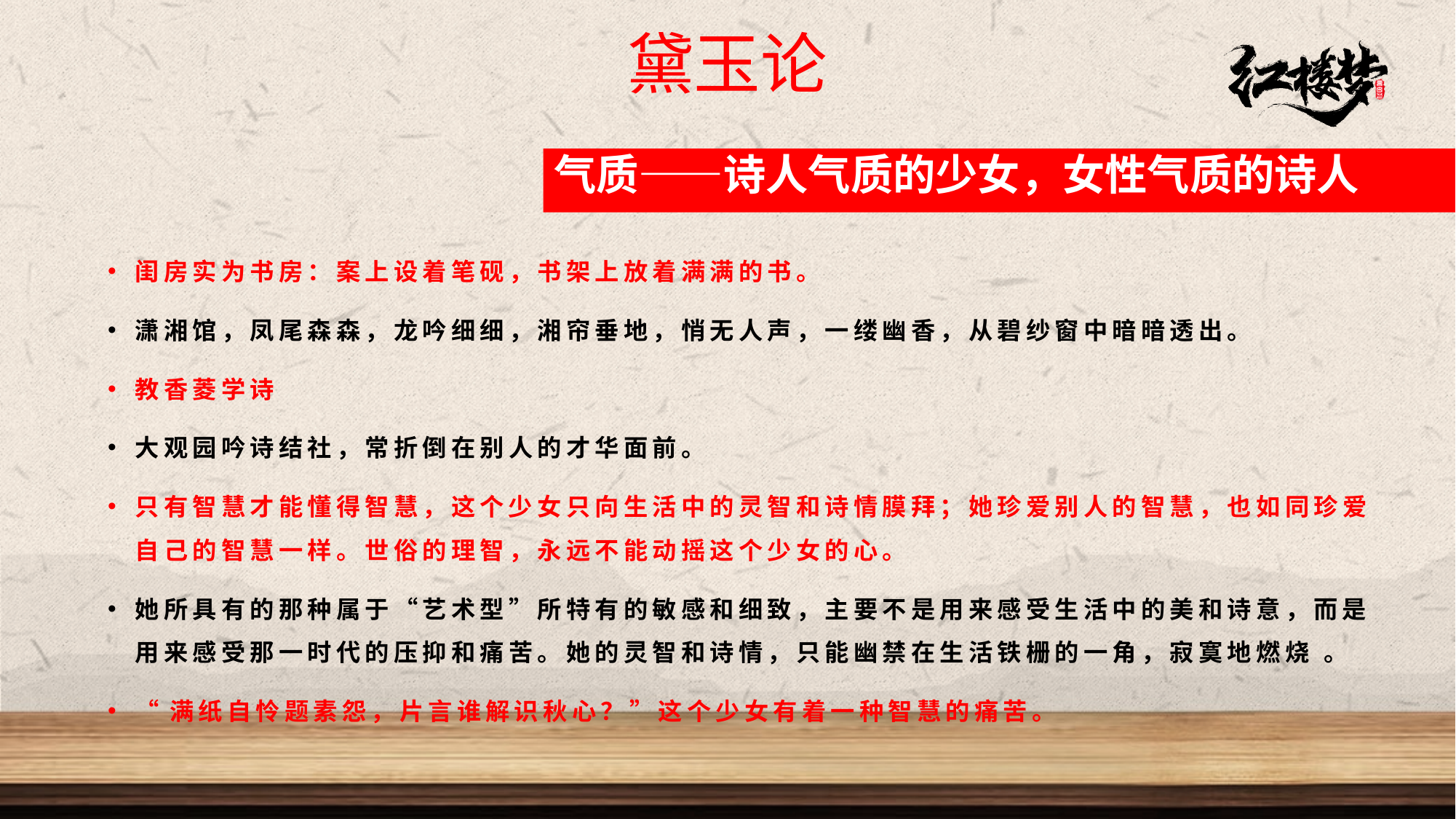

黛玉论
气质——诗人气质的少女，女性气质的诗人
闺房实为书房：案上设着笔砚，书架上放着满满的书。
潇湘馆，凤尾森森，龙吟细细，湘帘垂地，悄无人声，一缕幽香，从碧纱窗中暗暗透出。
教香菱学诗
大观园吟诗结社，常折倒在别人的才华面前。
只有智慧才能懂得智慧，这个少女只向生活中的灵智和诗情膜拜；她珍爱别人的智慧，也如同珍爱自己的智慧一样。世俗的理智，永远不能动摇这个少女的心。
她所具有的那种属于“艺术型”所特有的敏感和细致，主要不是用来感受生活中的美和诗意，而是用来感受那一时代的压抑和痛苦。她的灵智和诗情，只能幽禁在生活铁栅的一角，寂寞地燃烧 。
“满纸自怜题素怨，片言谁解识秋心？”这个少女有着一种智慧的痛苦。